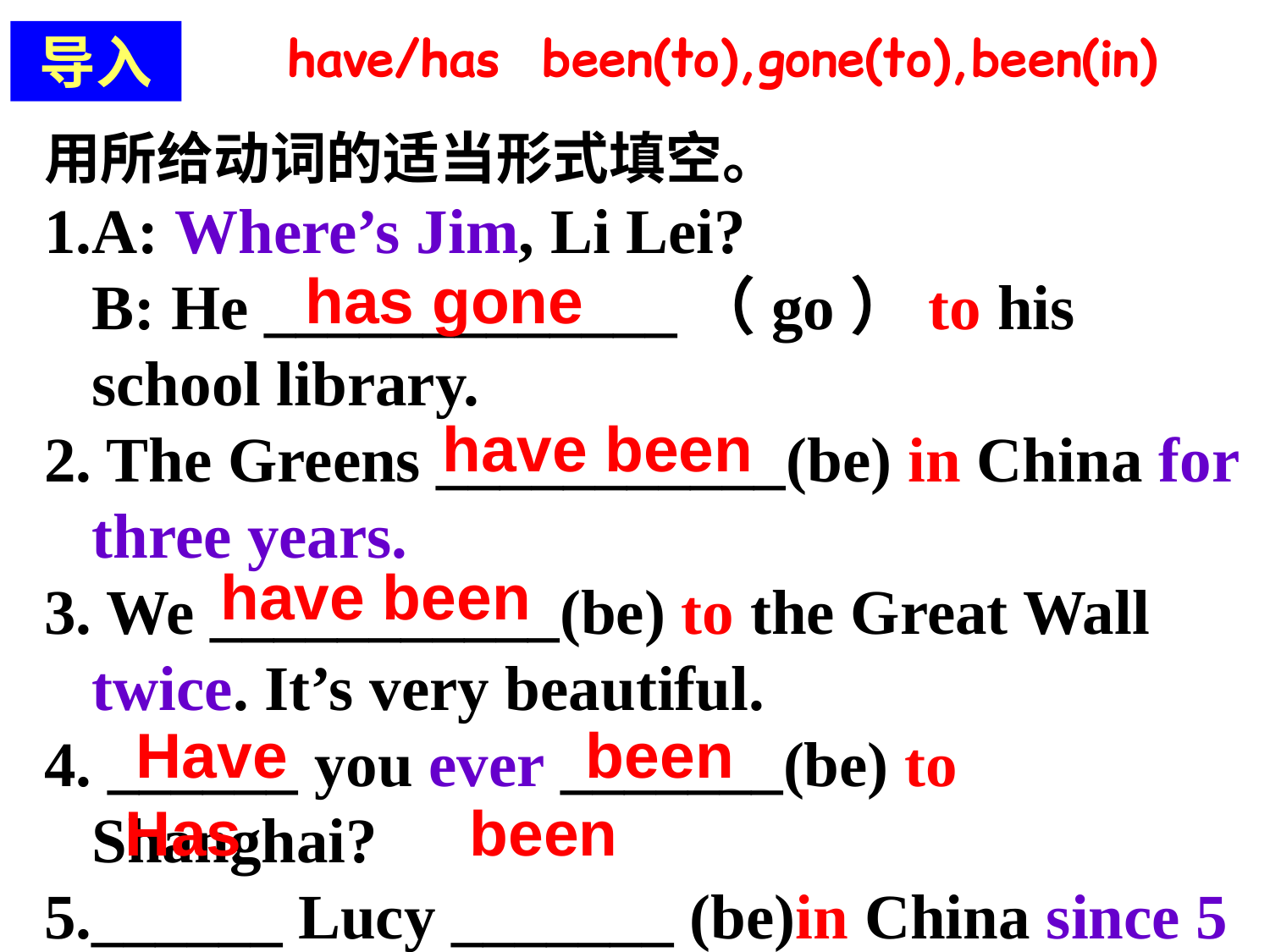

导入
have/has  been(to),gone(to),been(in)
用所给动词的适当形式填空。
A: Where’s Jim, Li Lei?
   B: He _____________（go）to his school library.
2. The Greens ___________(be) in China for three years.
3. We ___________(be) to the Great Wall twice. It’s very beautiful.
4. ______ you ever _______(be) to Shanghai?
5.______ Lucy _______ (be)in China since 5 years ago?
 has gone
 have been
 have been
 Have                 been
 Has             been